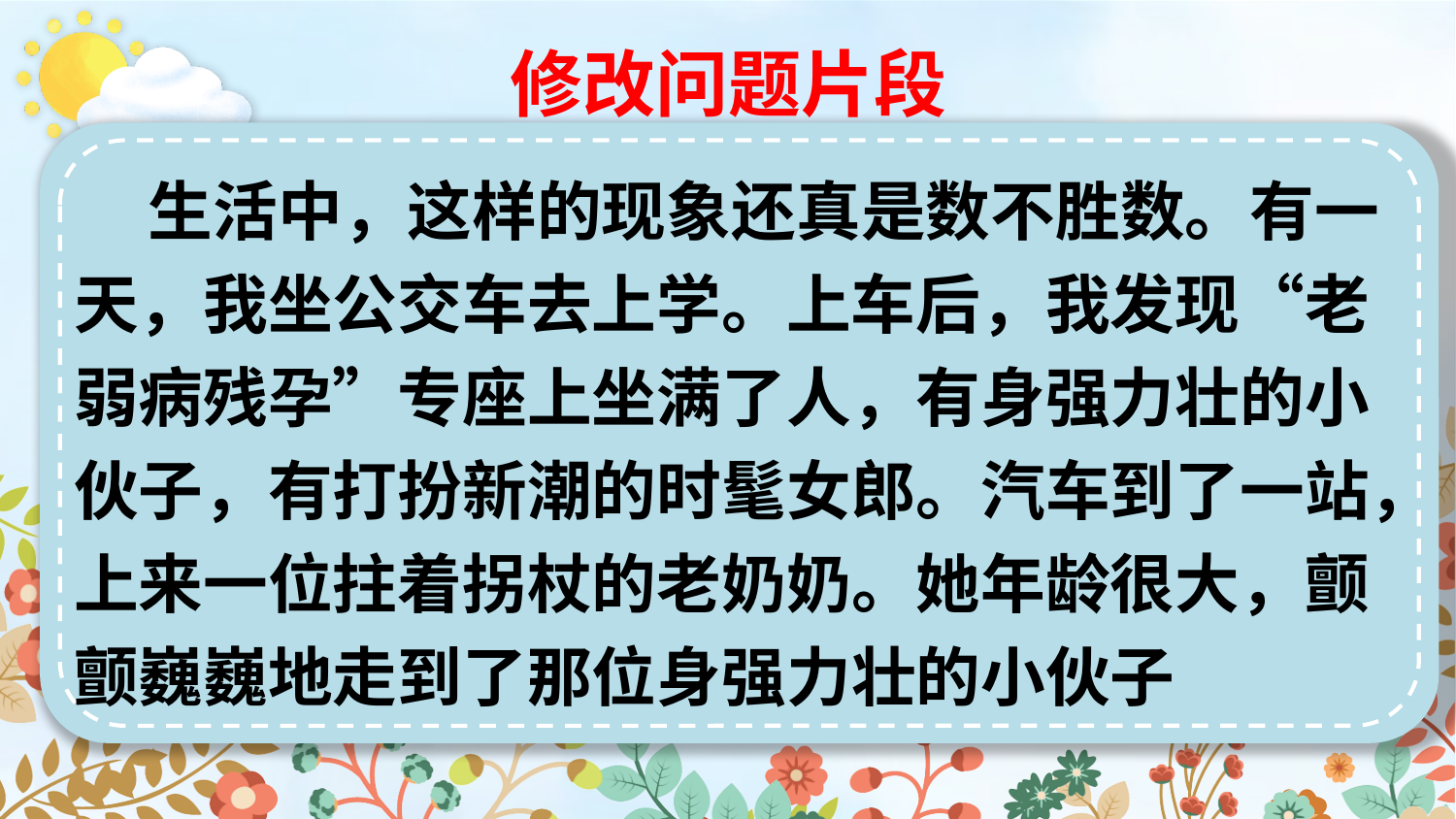

修改问题片段
    生活中，这样的现象还真是数不胜数。有一天，我坐公交车去上学。上车后，我发现“老弱病残孕”专座上坐满了人，有身强力壮的小伙子，有打扮新潮的时髦女郎。汽车到了一站，上来一位拄着拐杖的老奶奶。她年龄很大，颤颤巍巍地走到了那位身强力壮的小伙子